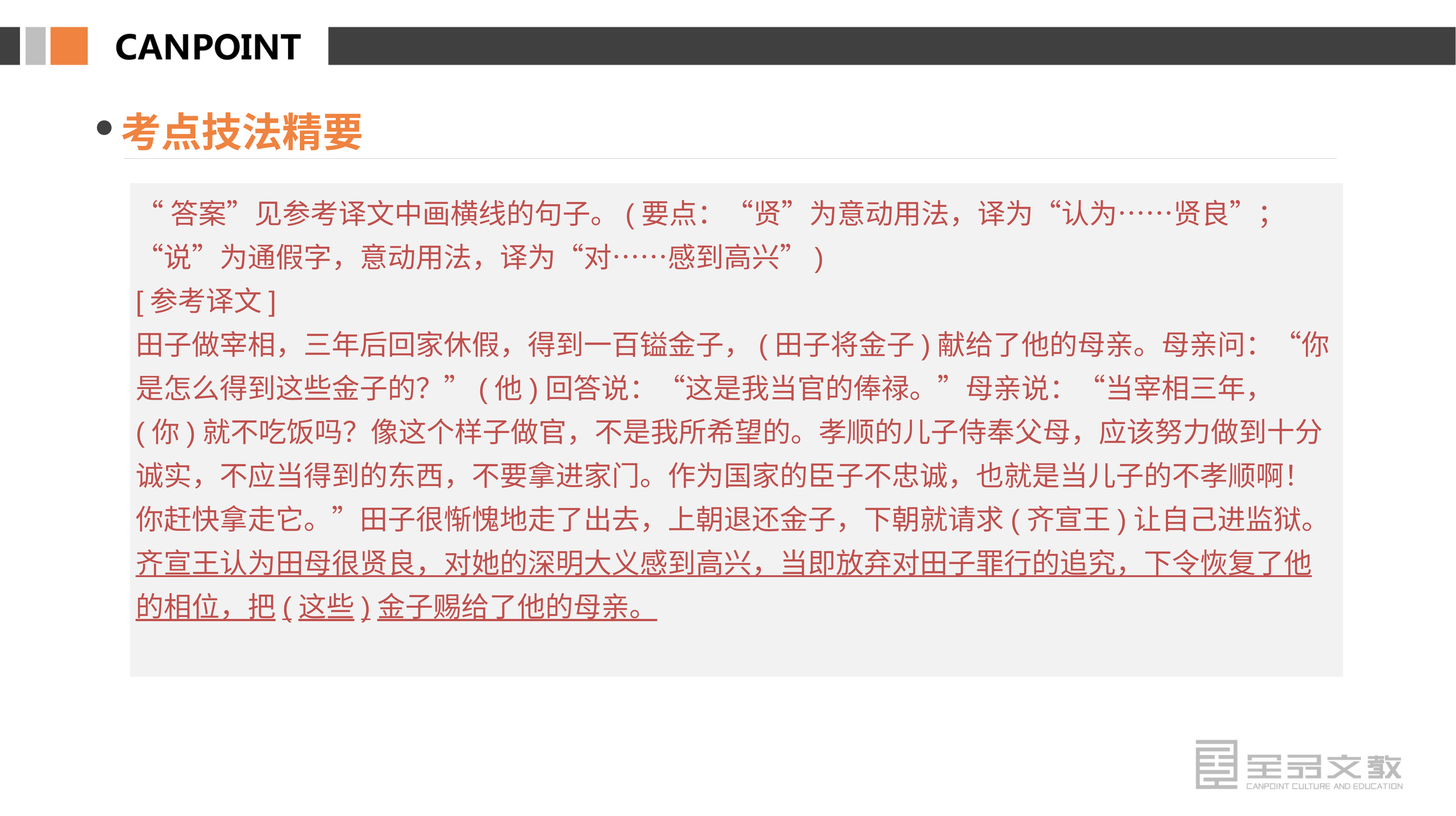

考点技法精要

“答案”见参考译文中画横线的句子。(要点：“贤”为意动用法，译为“认为……贤良”；“说”为通假字，意动用法，译为“对……感到高兴”)
[参考译文]
田子做宰相，三年后回家休假，得到一百镒金子，(田子将金子)献给了他的母亲。母亲问：“你是怎么得到这些金子的？”(他)回答说：“这是我当官的俸禄。”母亲说：“当宰相三年，(你)就不吃饭吗？像这个样子做官，不是我所希望的。孝顺的儿子侍奉父母，应该努力做到十分诚实，不应当得到的东西，不要拿进家门。作为国家的臣子不忠诚，也就是当儿子的不孝顺啊！你赶快拿走它。”田子很惭愧地走了出去，上朝退还金子，下朝就请求(齐宣王)让自己进监狱。齐宣王认为田母很贤良，对她的深明大义感到高兴，当即放弃对田子罪行的追究，下令恢复了他的相位，把(这些)金子赐给了他的母亲。